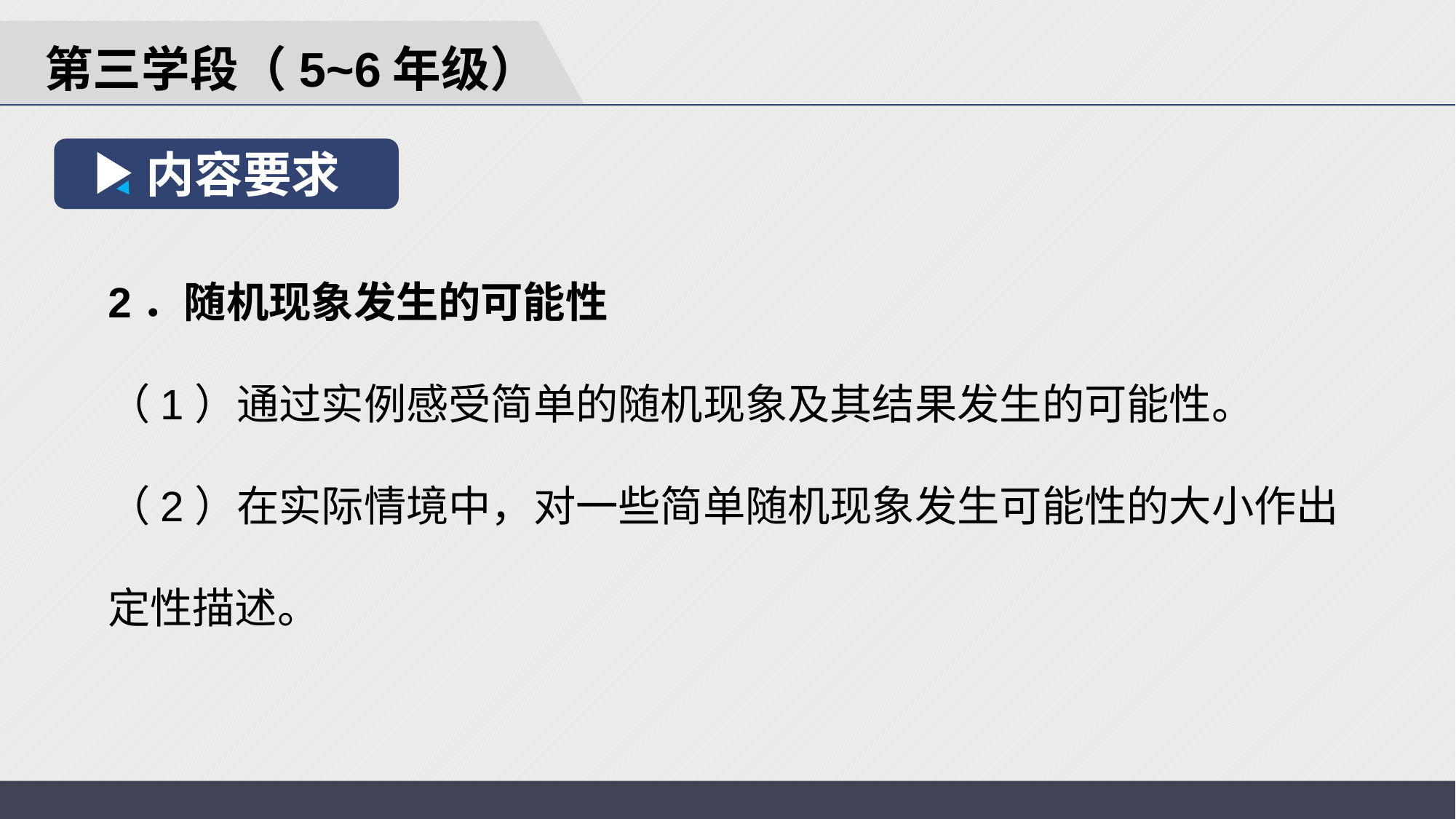

第三学段（5~6年级）
内容要求

2．随机现象发生的可能性
（1）通过实例感受简单的随机现象及其结果发生的可能性。
（2）在实际情境中，对一些简单随机现象发生可能性的大小作出定性描述。